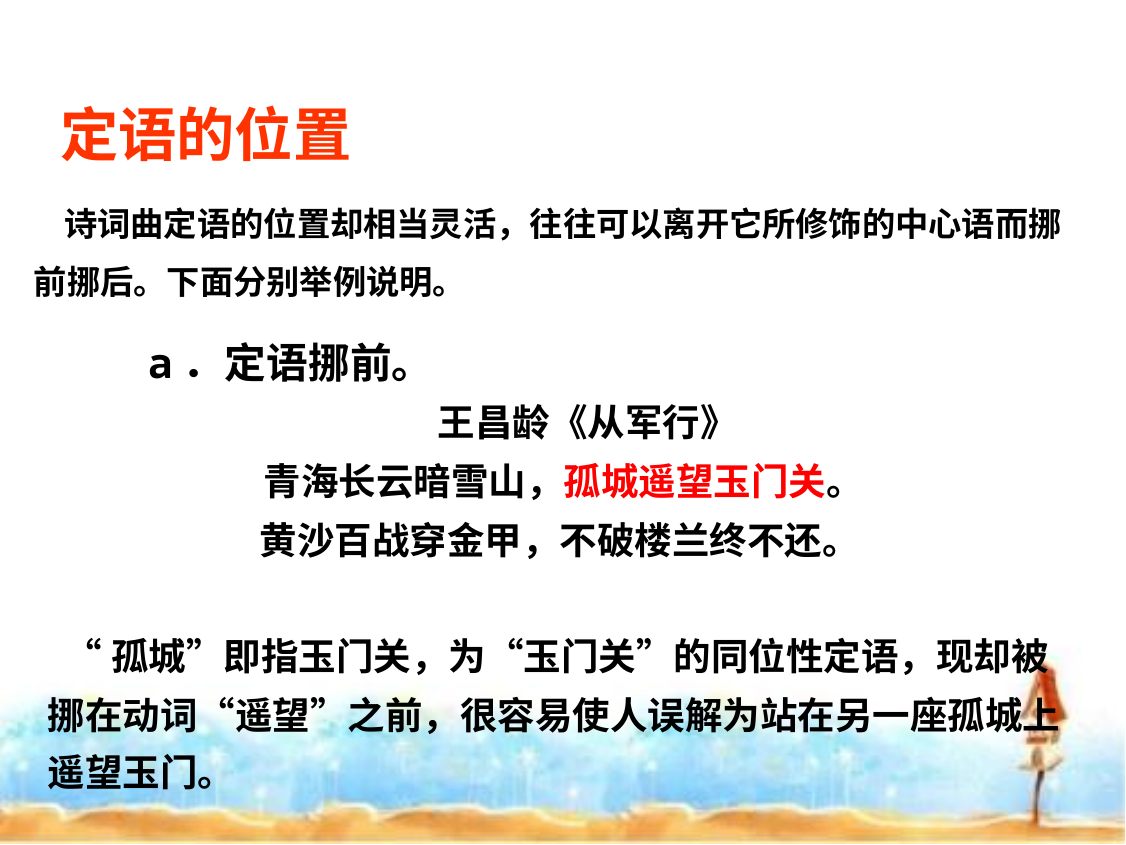

定语的位置
   诗词曲定语的位置却相当灵活，往往可以离开它所修饰的中心语而挪前挪后。下面分别举例说明。
    a．定语挪前。
    王昌龄《从军行》
青海长云暗雪山，孤城遥望玉门关。
黄沙百战穿金甲，不破楼兰终不还。

  “孤城”即指玉门关，为“玉门关”的同位性定语，现却被挪在动词“遥望”之前，很容易使人误解为站在另一座孤城上遥望玉门。